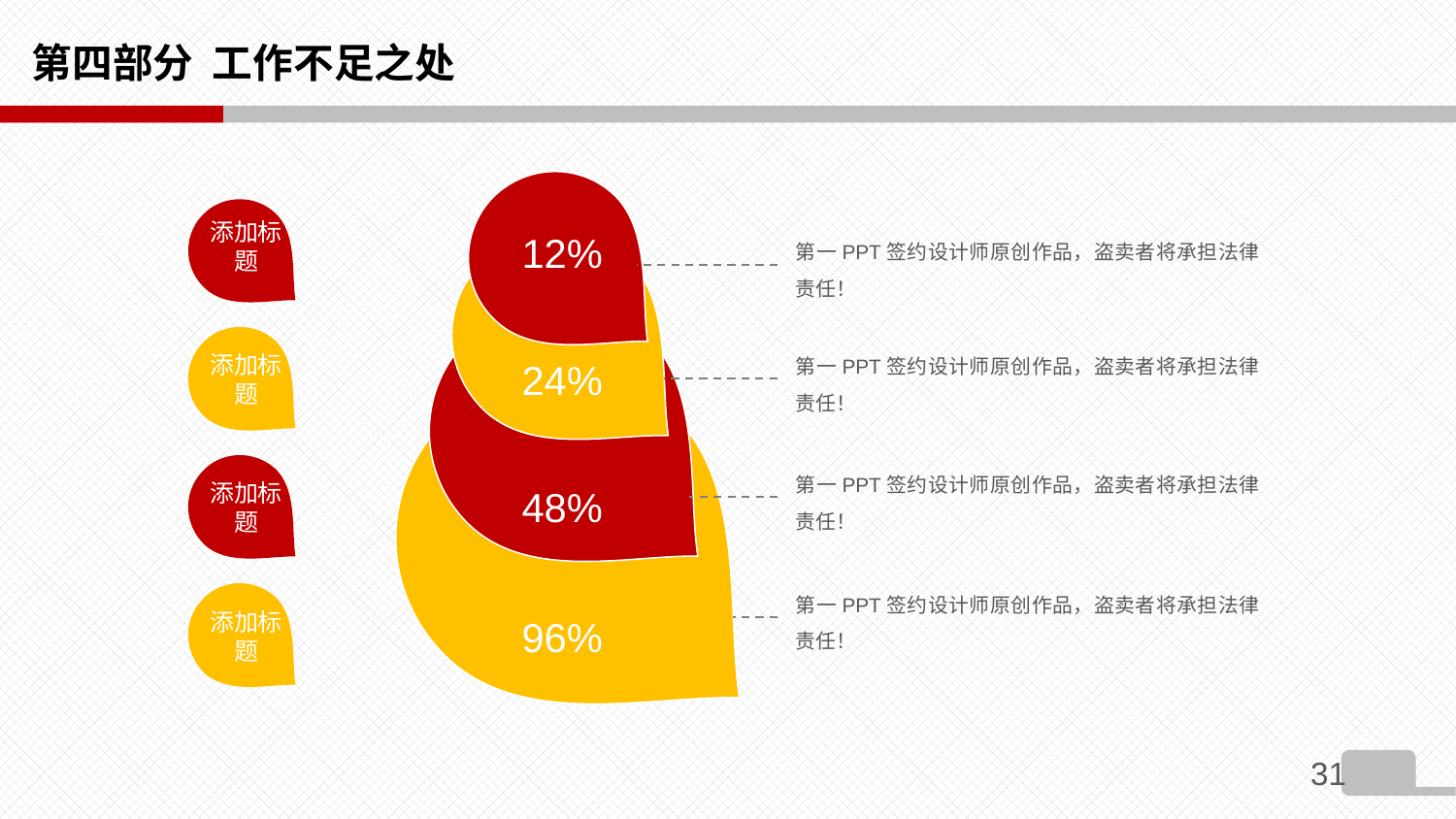

# 第四部分  工作不足之处

添加标题

12%
第一PPT签约设计师原创作品，盗卖者将承担法律责任！

第一PPT签约设计师原创作品，盗卖者将承担法律责任！
添加标题
24%

第一PPT签约设计师原创作品，盗卖者将承担法律责任！
添加标题
48%

第一PPT签约设计师原创作品，盗卖者将承担法律责任！

添加标题
96%